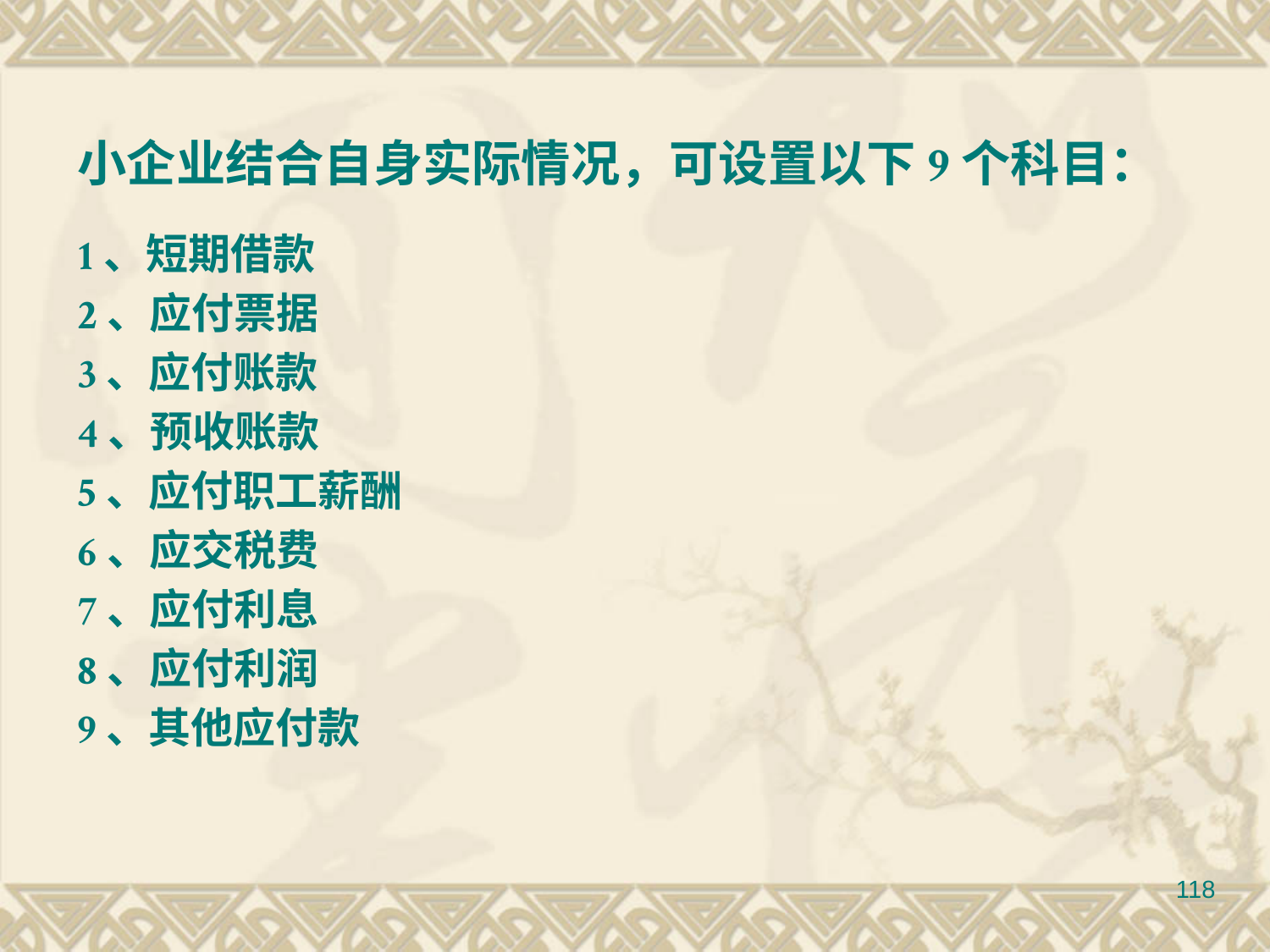

小企业结合自身实际情况，可设置以下9个科目：

1、短期借款
2、应付票据
3、应付账款
4、预收账款
5、应付职工薪酬
6、应交税费
7、应付利息
8、应付利润
9、其他应付款

118